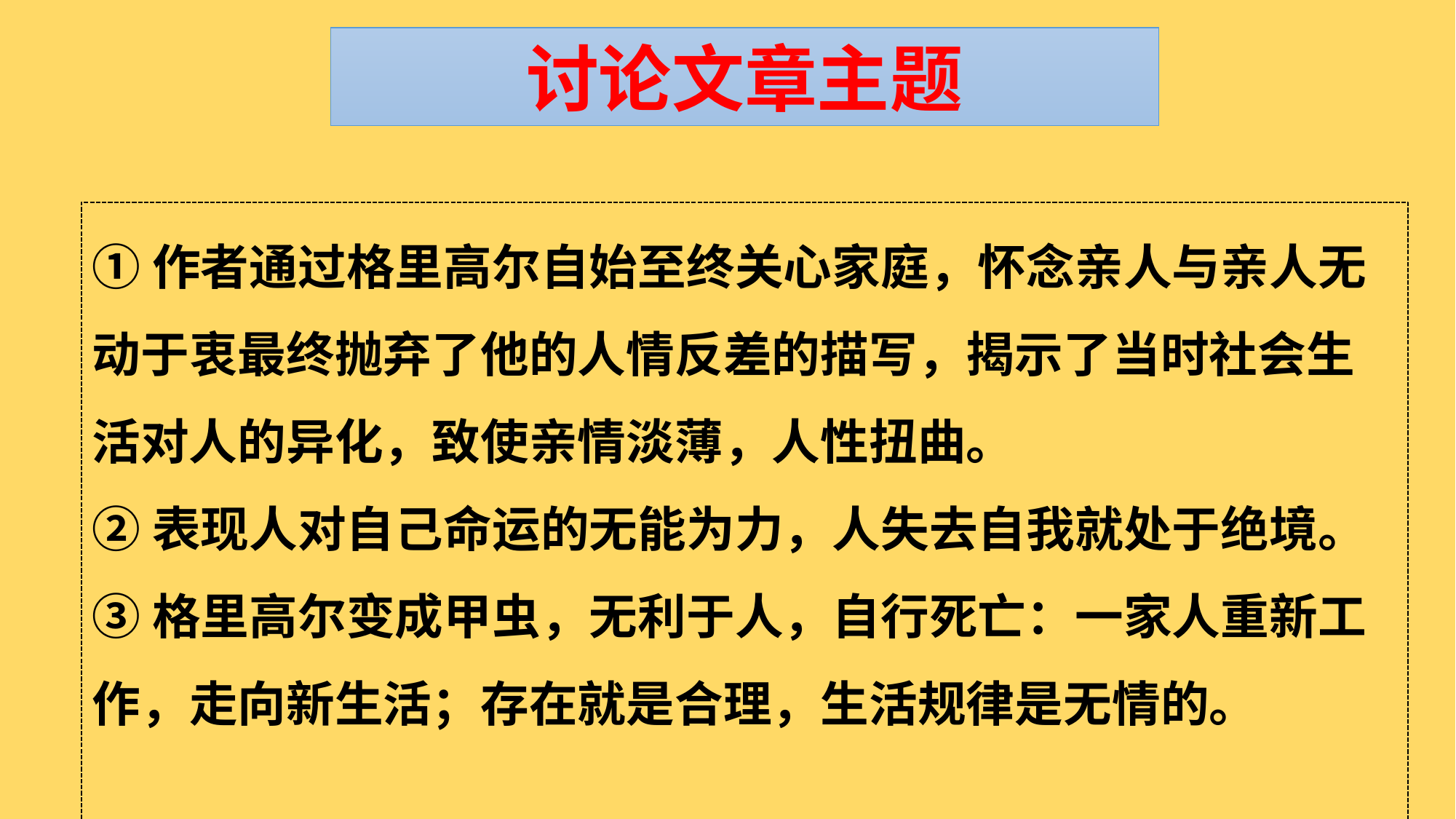

讨论文章主题
①作者通过格里高尔自始至终关心家庭，怀念亲人与亲人无动于衷最终抛弃了他的人情反差的描写，揭示了当时社会生活对人的异化，致使亲情淡薄，人性扭曲。
②表现人对自己命运的无能为力，人失去自我就处于绝境。
③格里高尔变成甲虫，无利于人，自行死亡：一家人重新工作，走向新生活；存在就是合理，生活规律是无情的。